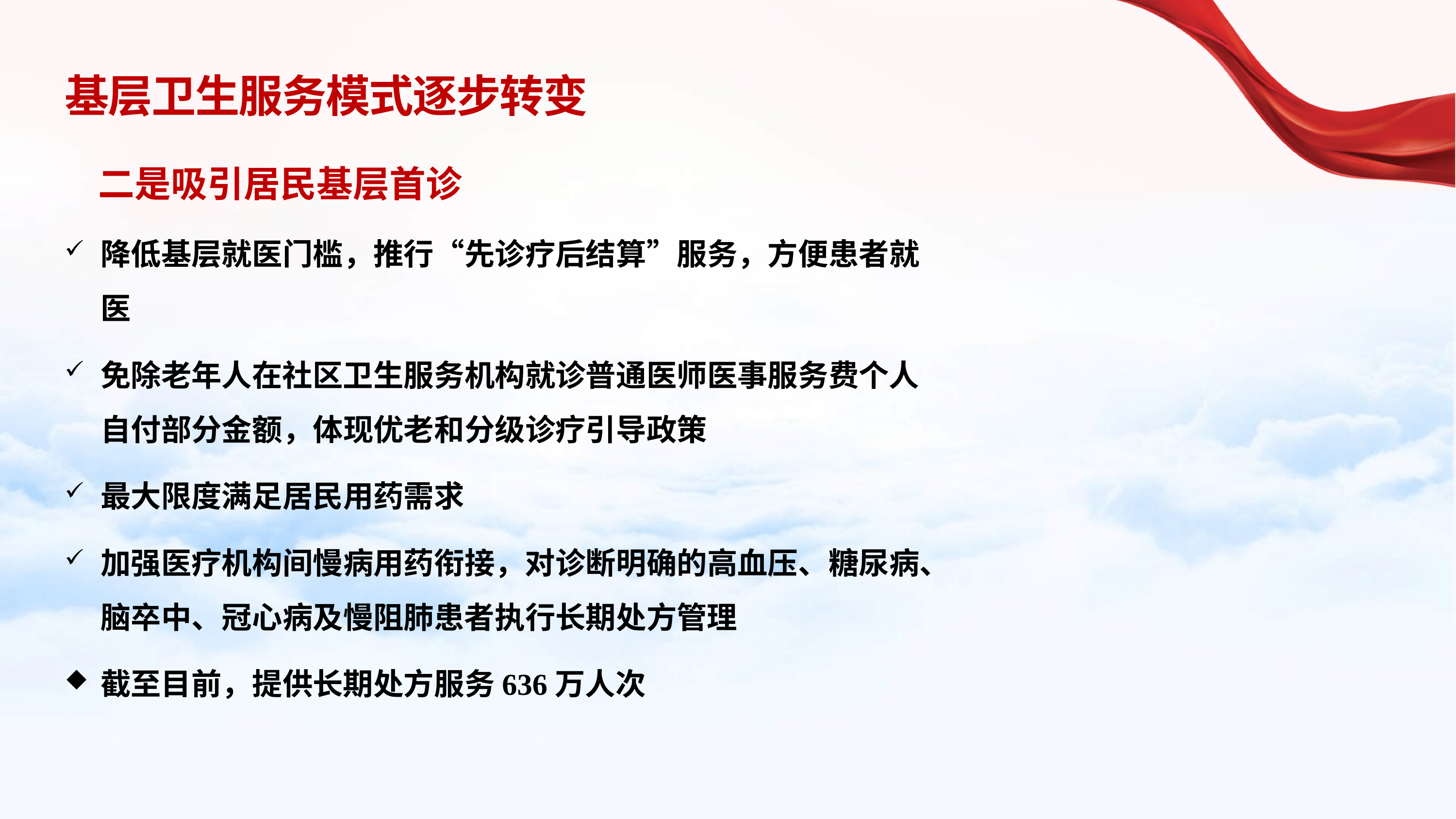

# 基层卫生服务模式逐步转变
   二是吸引居民基层首诊
降低基层就医门槛，推行“先诊疗后结算”服务，方便患者就医
免除老年人在社区卫生服务机构就诊普通医师医事服务费个人自付部分金额，体现优老和分级诊疗引导政策
最大限度满足居民用药需求
加强医疗机构间慢病用药衔接，对诊断明确的高血压、糖尿病、脑卒中、冠心病及慢阻肺患者执行长期处方管理
截至目前，提供长期处方服务636万人次